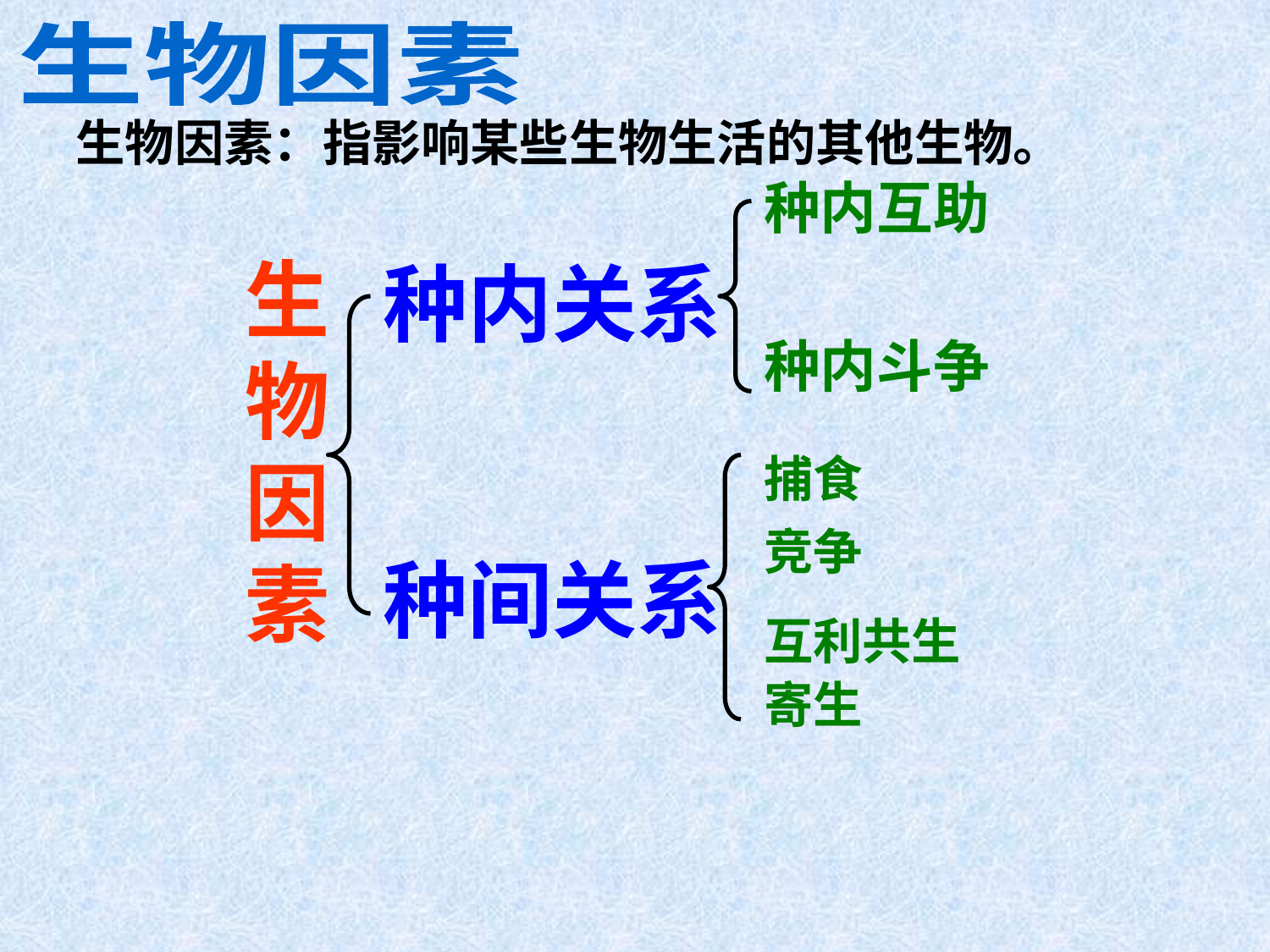

生物因素
生物因素：指影响某些生物生活的其他生物。
种内互助

种内关系
生物因素

种内斗争

捕食

竞争
种间关系
互利共生
寄生